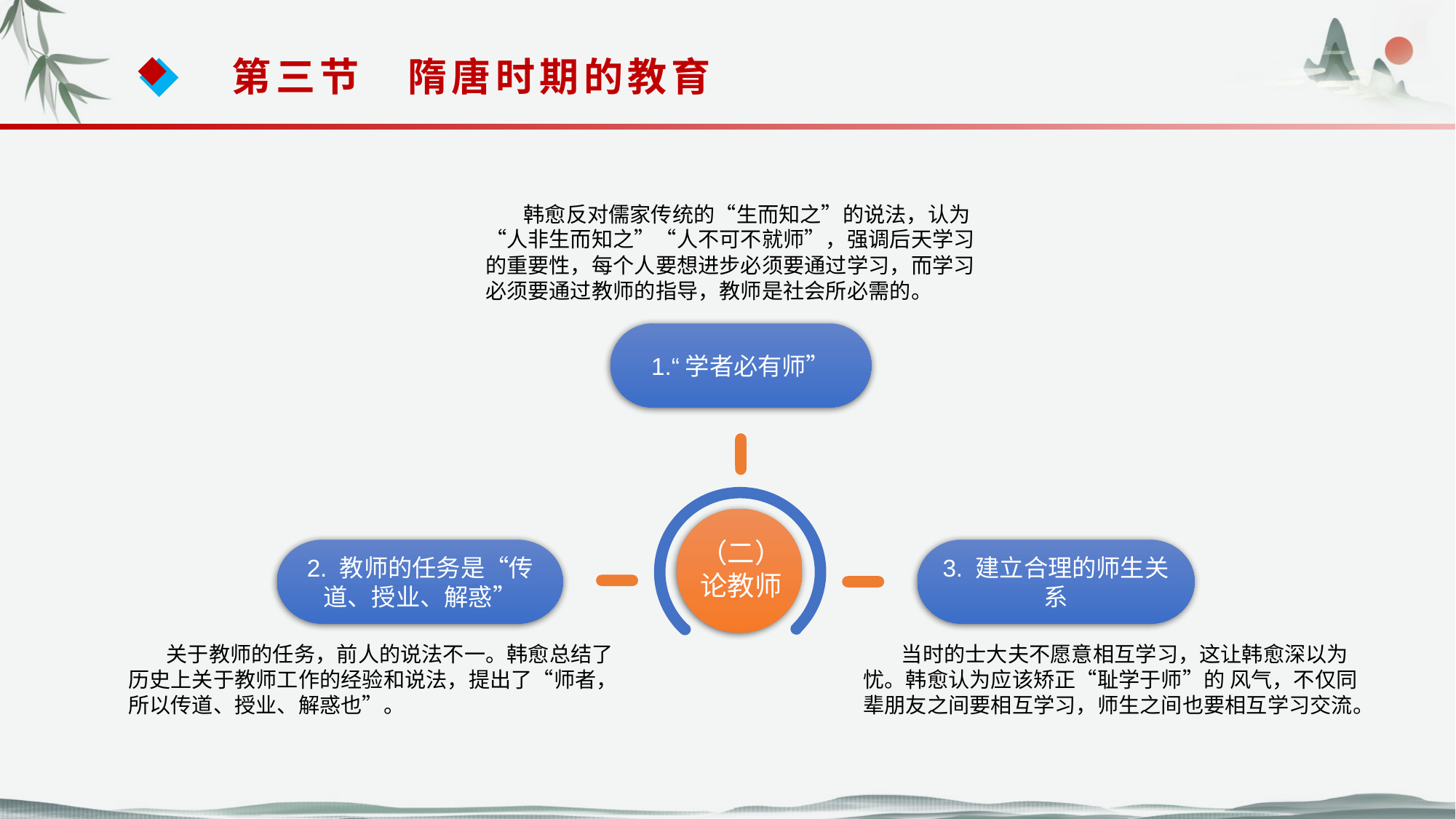

第三节　隋唐时期的教育

       韩愈反对儒家传统的“生而知之”的说法，认为“人非生而知之”“人不可不就师”，强调后天学习的重要性，每个人要想进步必须要通过学习，而学习必须要通过教师的指导，教师是社会所必需的。
1.“学者必有师”

（二）
论教师
2. 教师的任务是“传道、授业、解惑”

3. 建立合理的师生关系

       关于教师的任务，前人的说法不一。韩愈总结了历史上关于教师工作的经验和说法，提出了“师者，所以传道、授业、解惑也”。
       当时的士大夫不愿意相互学习，这让韩愈深以为忧。韩愈认为应该矫正“耻学于师”的 风气，不仅同辈朋友之间要相互学习，师生之间也要相互学习交流。